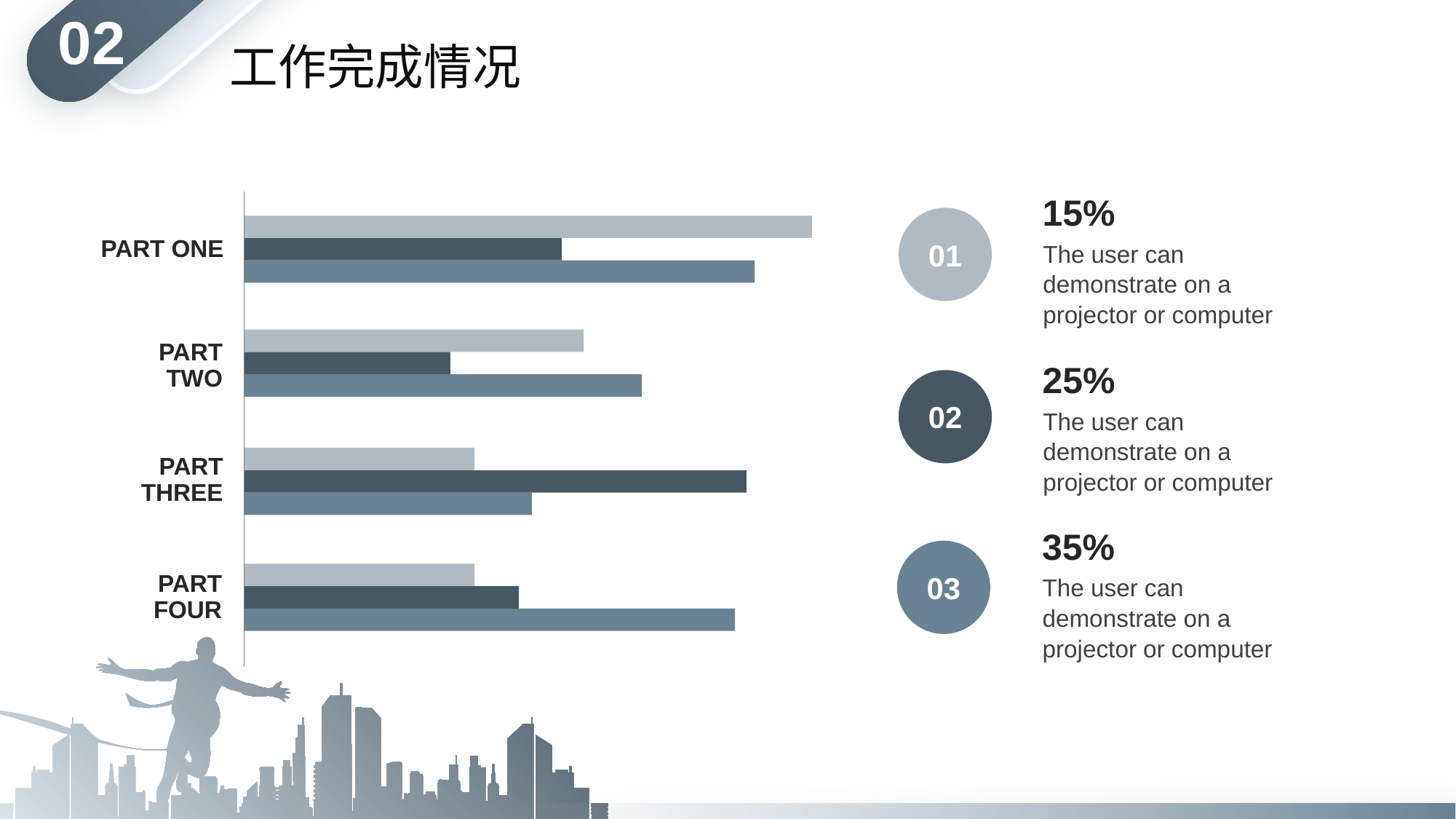

# 02
工作完成情况
15%

PART ONE

PART TWO

PART THREE

PART FOUR

01
The user can demonstrate on a projector or computer
25%
02
The user can demonstrate on a projector or computer
35%
03
The user can demonstrate on a projector or computer